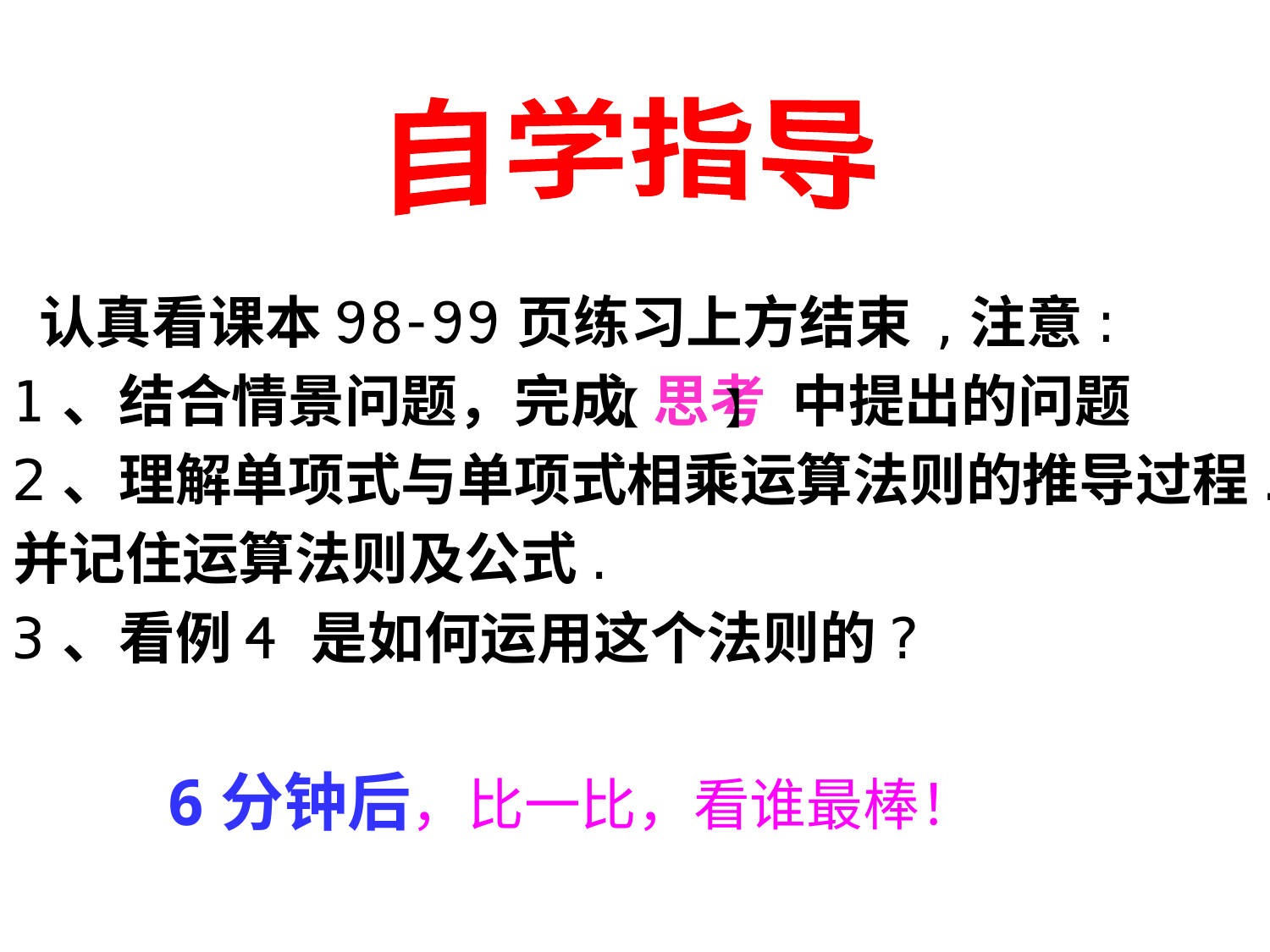

自学指导
 认真看课本98-99页练习上方结束 ,注意:
1、结合情景问题，完成  思考  中提出的问题
2、理解单项式与单项式相乘运算法则的推导过程.
并记住运算法则及公式.
3、看例4 是如何运用这个法则的?

【         】
6分钟后，比一比，看谁最棒！